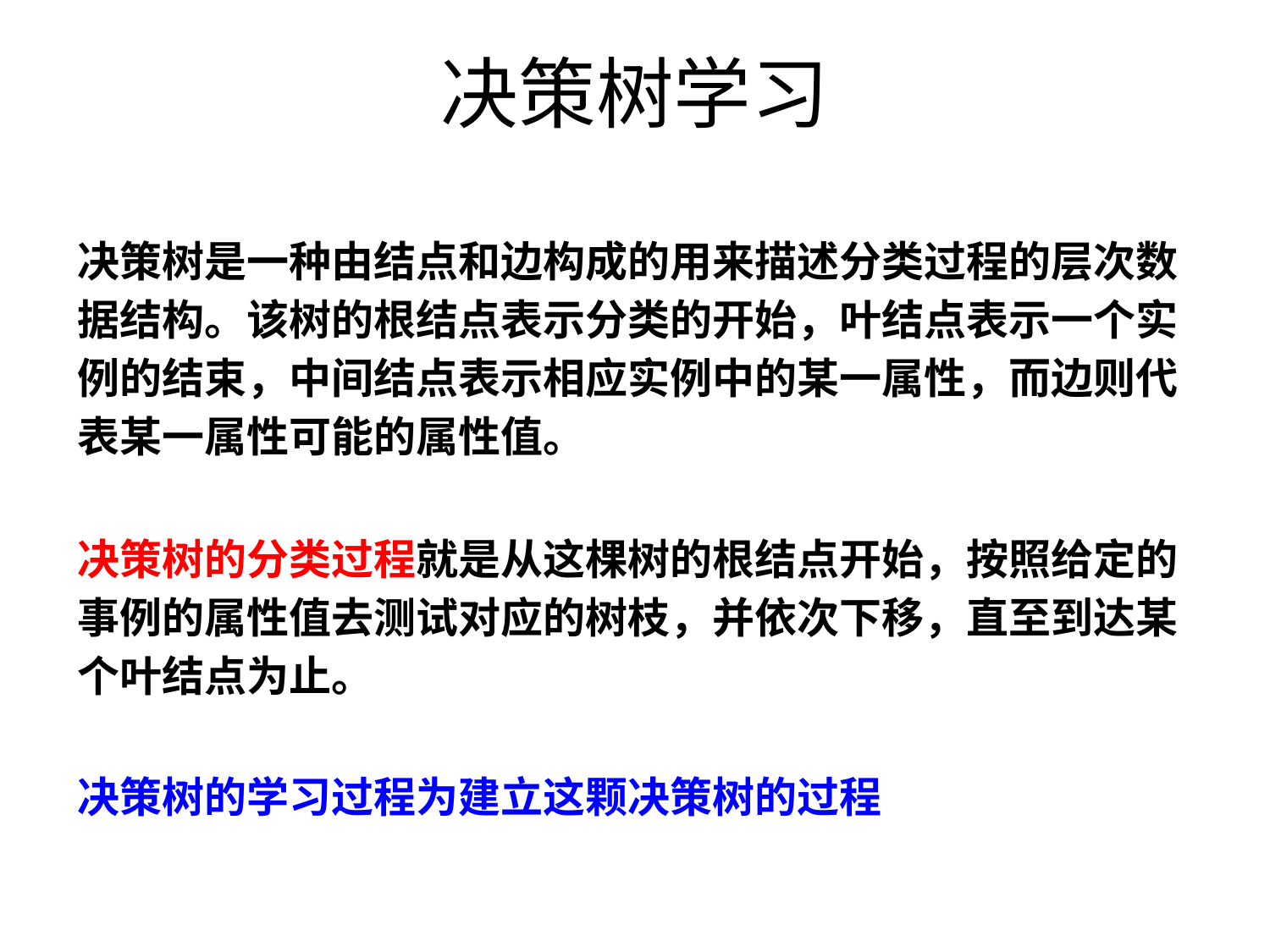

决策树学习
决策树是一种由结点和边构成的用来描述分类过程的层次数据结构。该树的根结点表示分类的开始，叶结点表示一个实例的结束，中间结点表示相应实例中的某一属性，而边则代表某一属性可能的属性值。

决策树的分类过程就是从这棵树的根结点开始，按照给定的事例的属性值去测试对应的树枝，并依次下移，直至到达某个叶结点为止。

决策树的学习过程为建立这颗决策树的过程